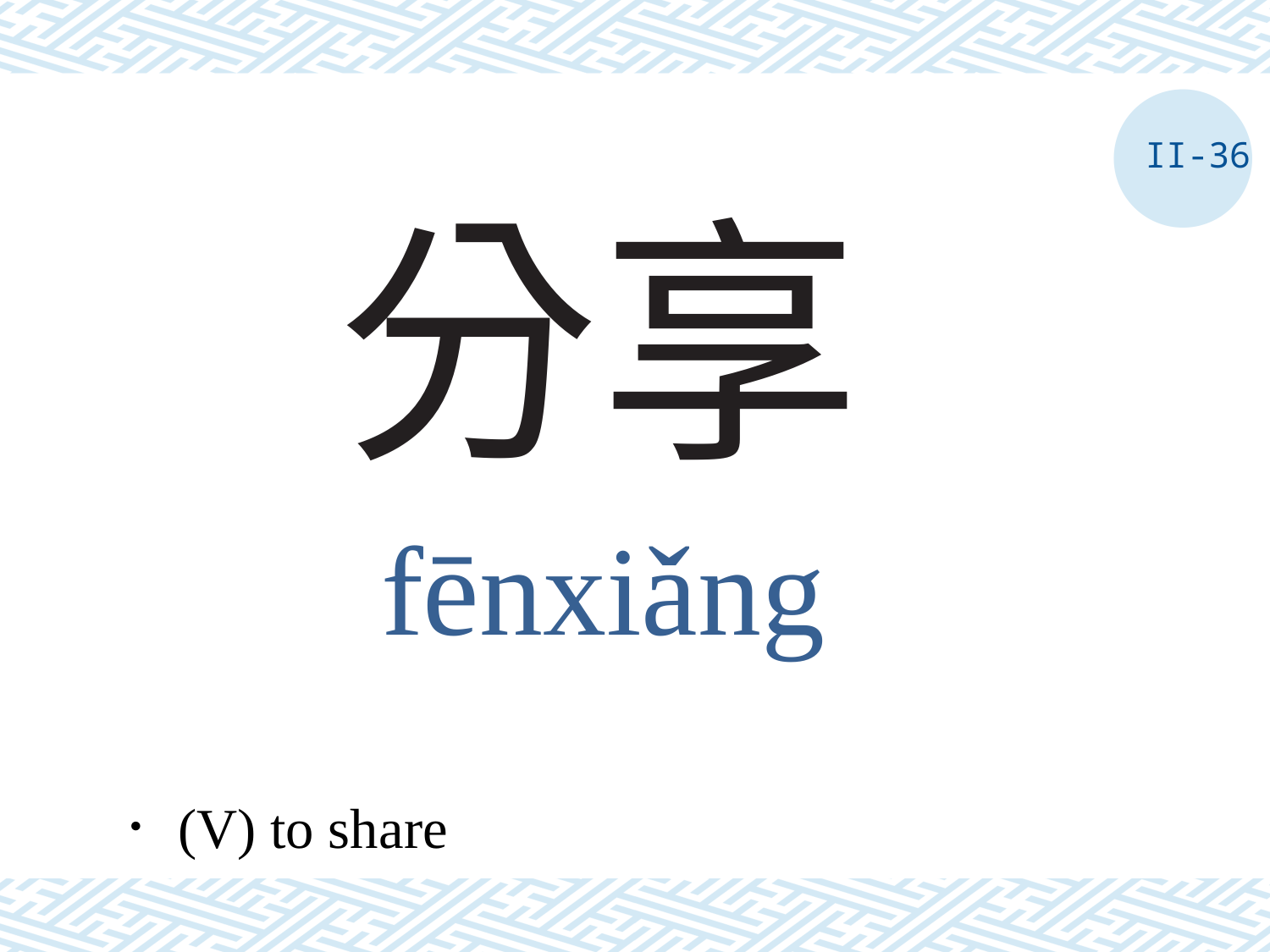

II-36

# 分享
fēnxiǎng
．(V) to share